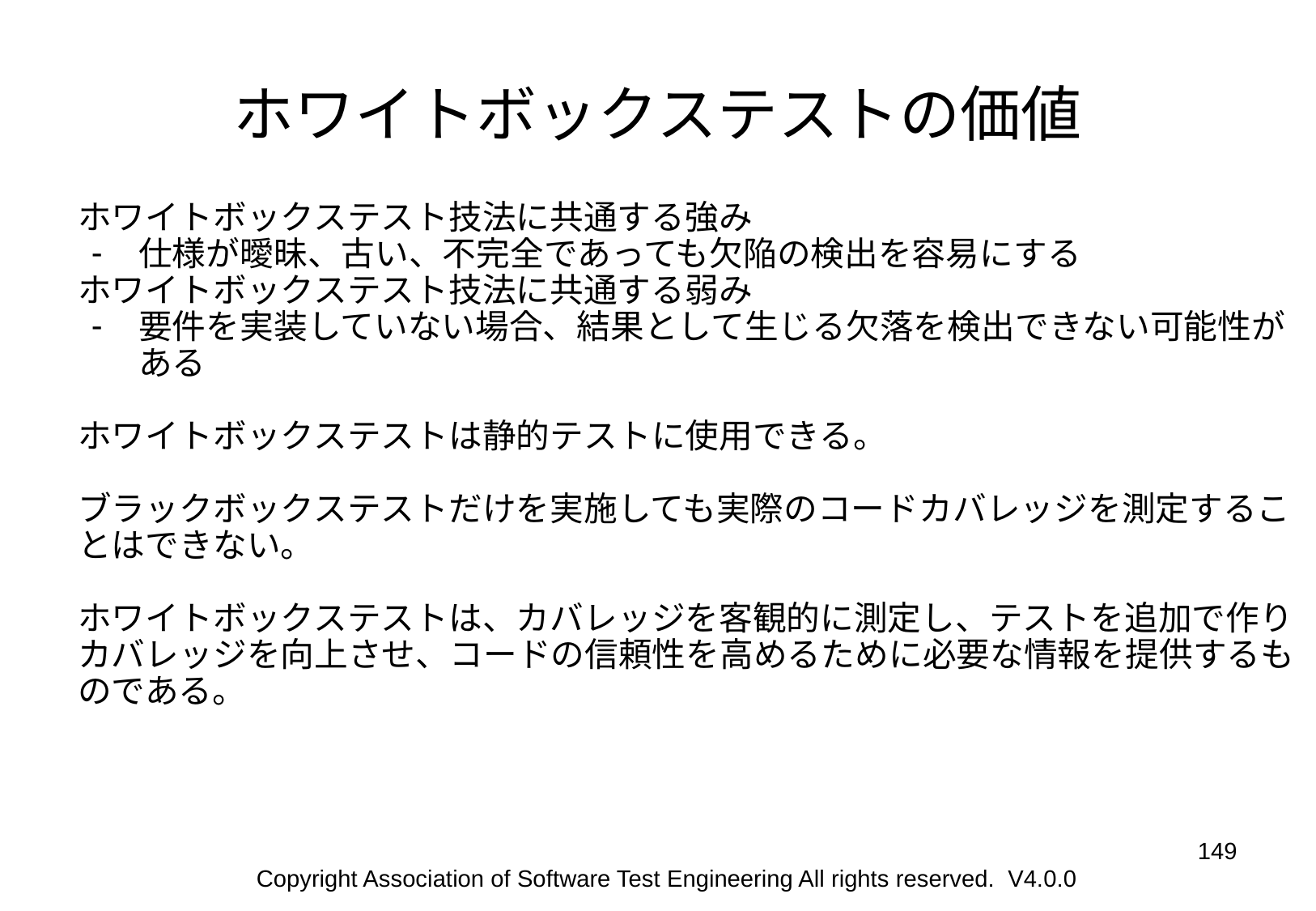

# ホワイトボックステストの価値
ホワイトボックステスト技法に共通する強み
仕様が曖昧、古い、不完全であっても欠陥の検出を容易にする
ホワイトボックステスト技法に共通する弱み
要件を実装していない場合、結果として生じる欠落を検出できない可能性がある

ホワイトボックステストは静的テストに使用できる。

ブラックボックステストだけを実施しても実際のコードカバレッジを測定することはできない。

ホワイトボックステストは、カバレッジを客観的に測定し、テストを追加で作りカバレッジを向上させ、コードの信頼性を高めるために必要な情報を提供するものである。
149
Copyright Association of Software Test Engineering All rights reserved.  V4.0.0